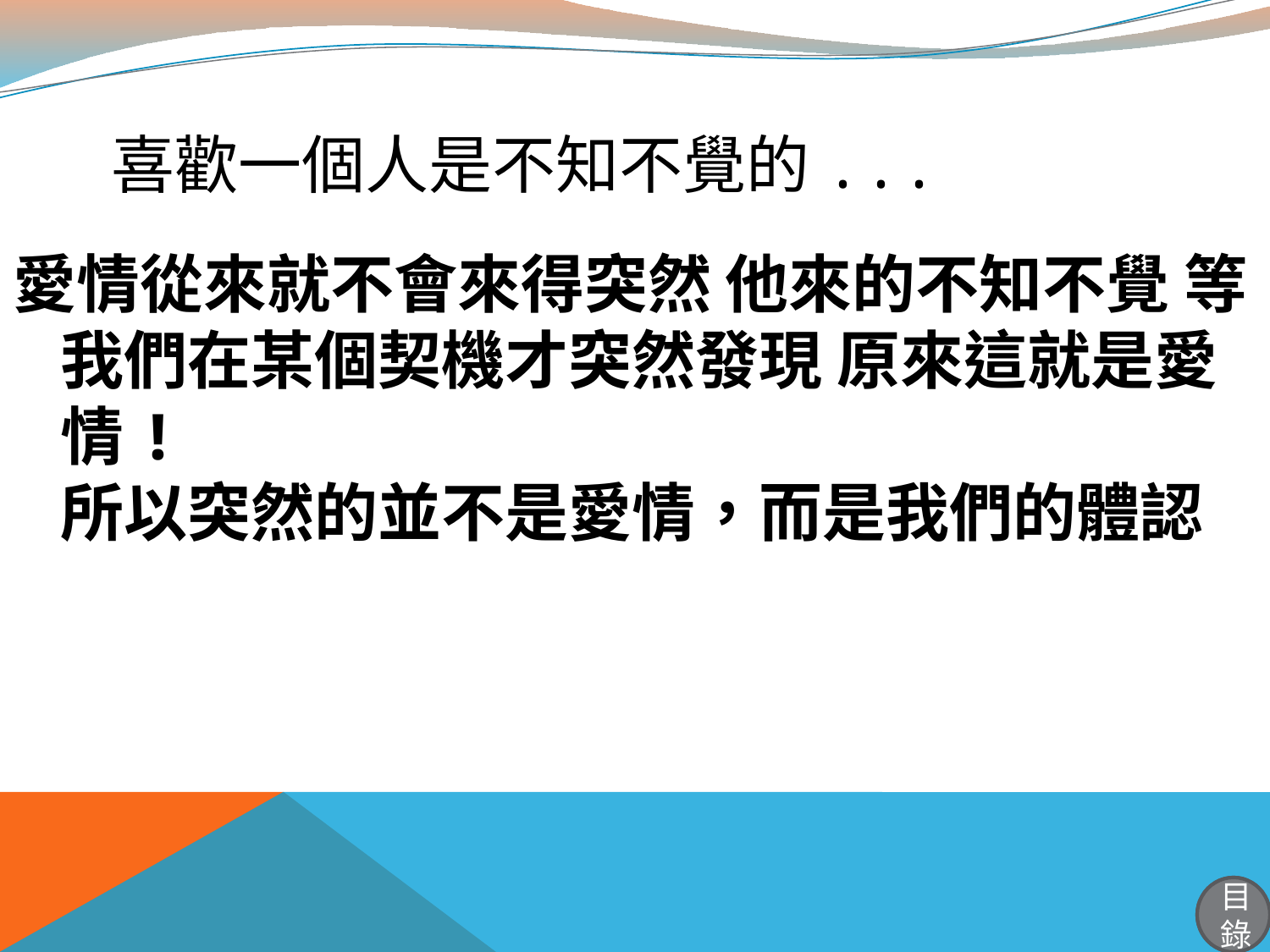

# 喜歡一個人是不知不覺的...
愛情從來就不會來得突然 他來的不知不覺 等我們在某個契機才突然發現 原來這就是愛情!
所以突然的並不是愛情，而是我們的體認